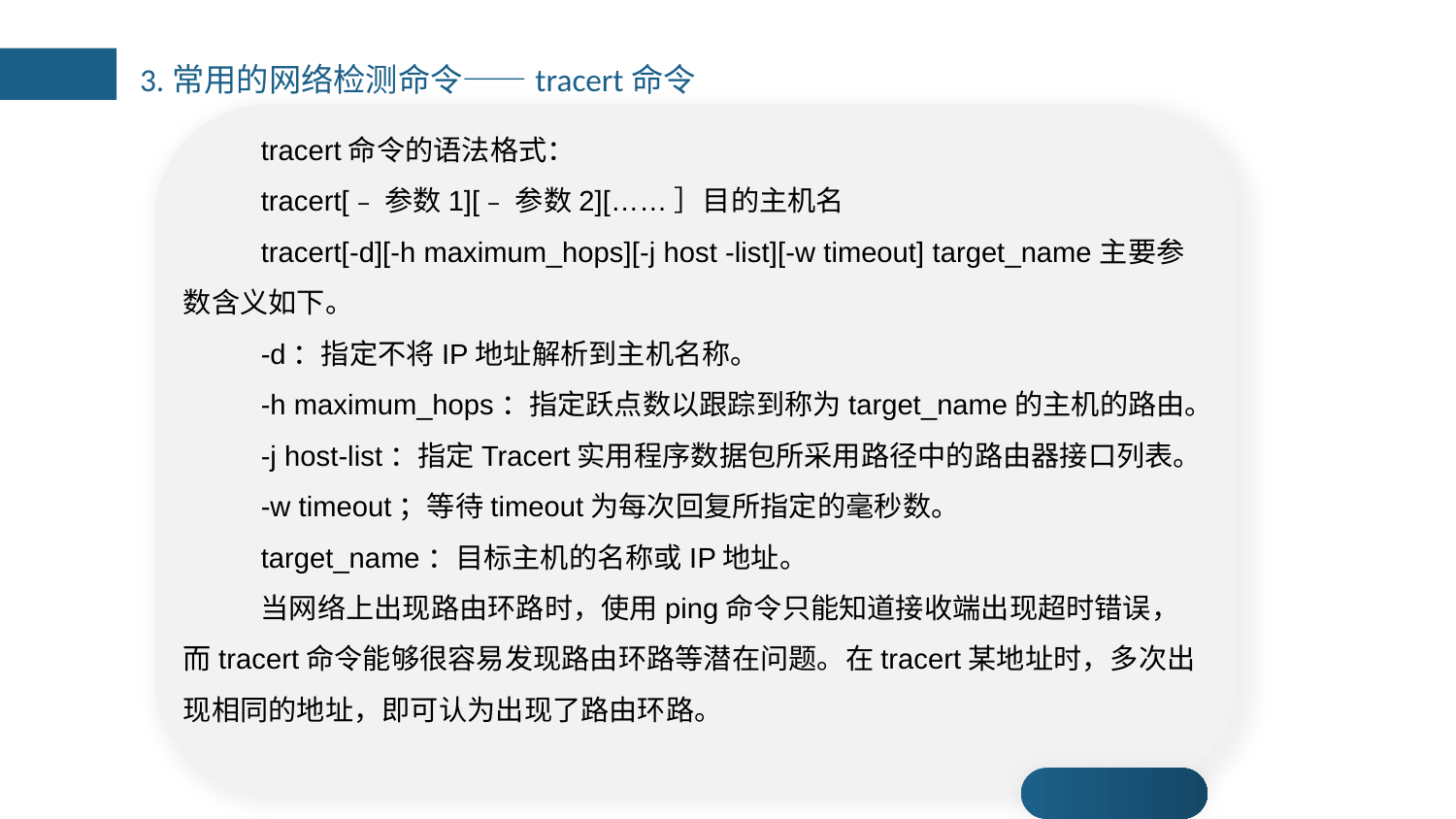

3.常用的网络检测命令——tracert命令

tracert命令的语法格式：
tracert[﹣参数1][﹣参数2][……］目的主机名
tracert[-d][-h maximum_hops][-j host -list][-w timeout] target_name主要参数含义如下。
-d：指定不将IP地址解析到主机名称。
-h maximum_hops：指定跃点数以跟踪到称为target_name的主机的路由。
-j host-list：指定Tracert实用程序数据包所采用路径中的路由器接口列表。
-w timeout；等待timeout为每次回复所指定的毫秒数。
target_name：目标主机的名称或IP地址。
当网络上出现路由环路时，使用ping命令只能知道接收端出现超时错误，而tracert命令能够很容易发现路由环路等潜在问题。在tracert某地址时，多次出现相同的地址，即可认为出现了路由环路。